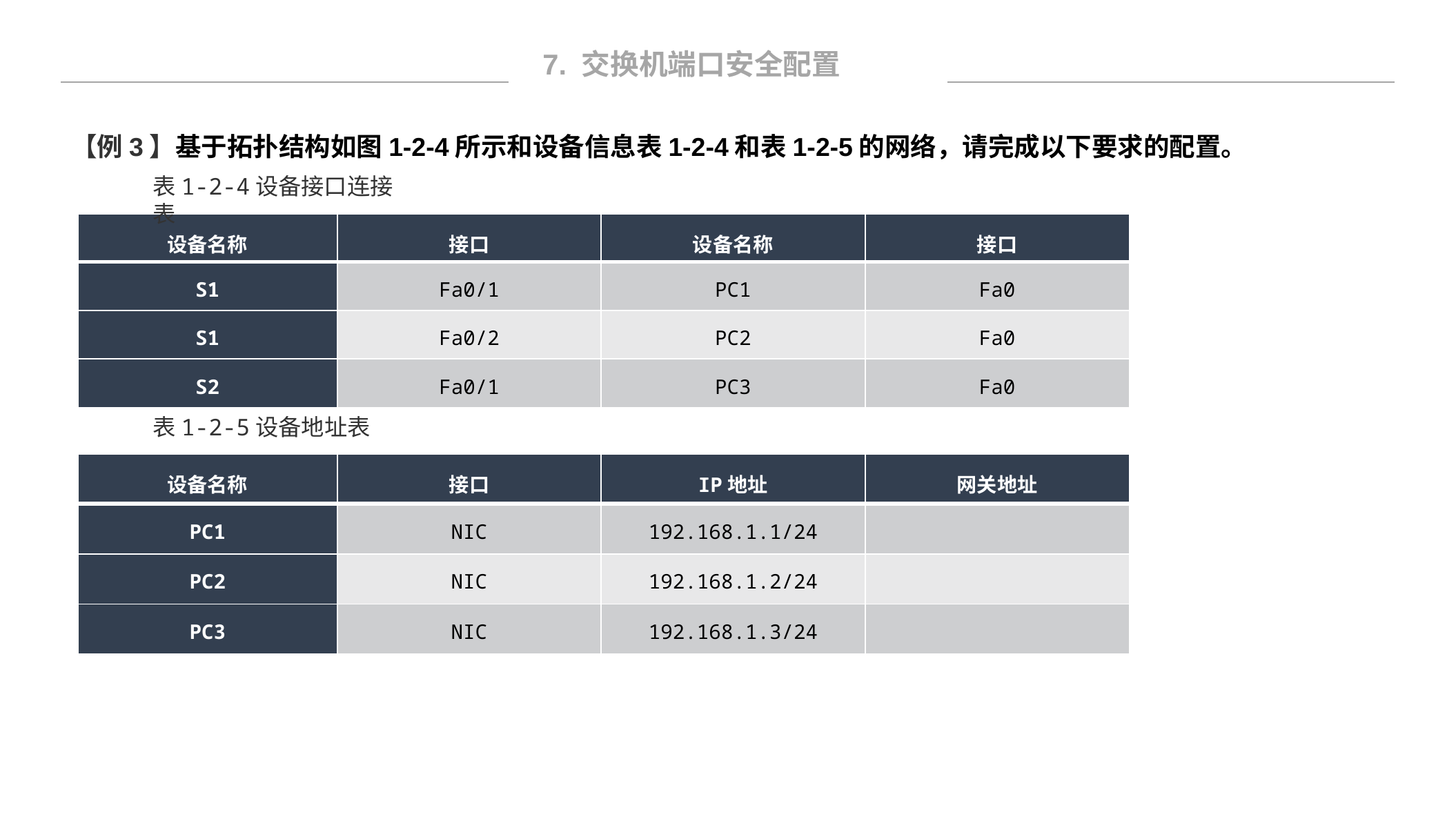

7. 交换机端口安全配置
【例3】基于拓扑结构如图1-2-4所示和设备信息表1-2-4和表1-2-5的网络，请完成以下要求的配置。

表1-2-4设备接口连接表

| 设备名称 | 接口 | 设备名称 | 接口 |
| --- | --- | --- | --- |
| S1 | Fa0/1 | PC1 | Fa0 |
| S1 | Fa0/2 | PC2 | Fa0 |
| S2 | Fa0/1 | PC3 | Fa0 |

表1-2-5设备地址表
| 设备名称 | 接口 | IP地址 | 网关地址 |
| --- | --- | --- | --- |
| PC1 | NIC | 192.168.1.1/24 |  |
| PC2 | NIC | 192.168.1.2/24 |  |
| PC3 | NIC | 192.168.1.3/24 |  |